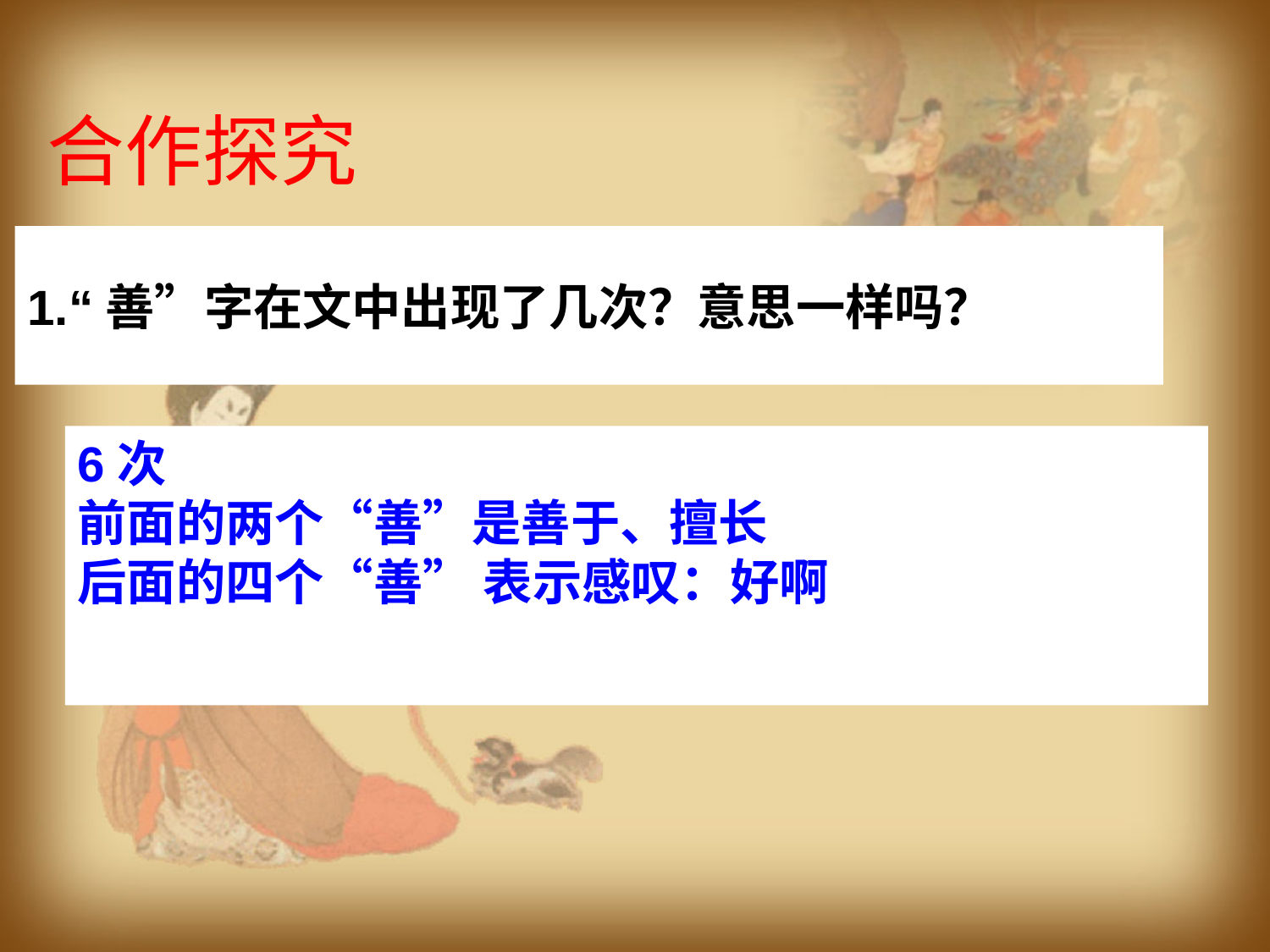

合作探究
1.“善”字在文中出现了几次？意思一样吗？
6次
前面的两个“善”是善于、擅长
后面的四个“善” 表示感叹：好啊